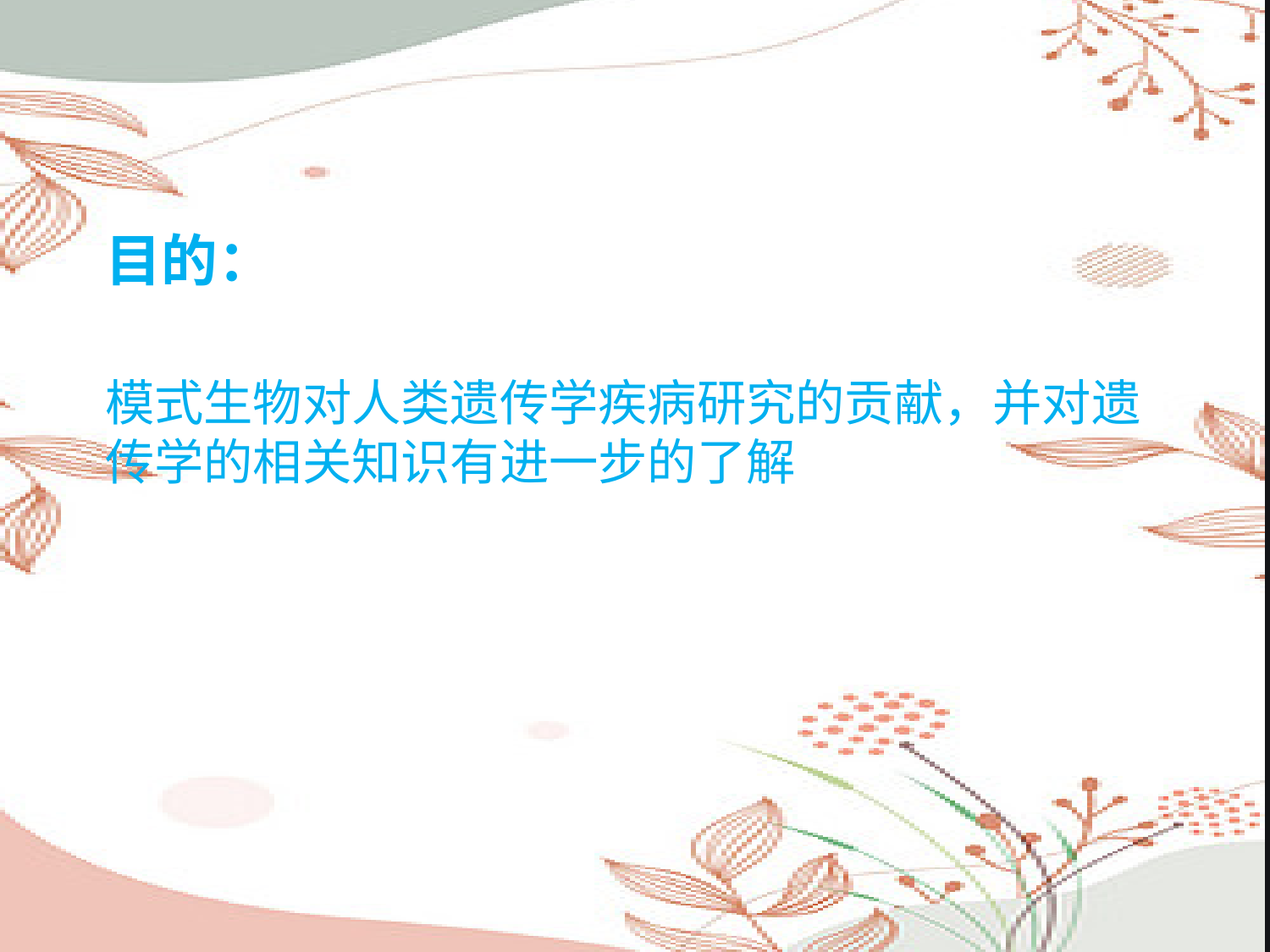

目的：

模式生物对人类遗传学疾病研究的贡献，并对遗传学的相关知识有进一步的了解